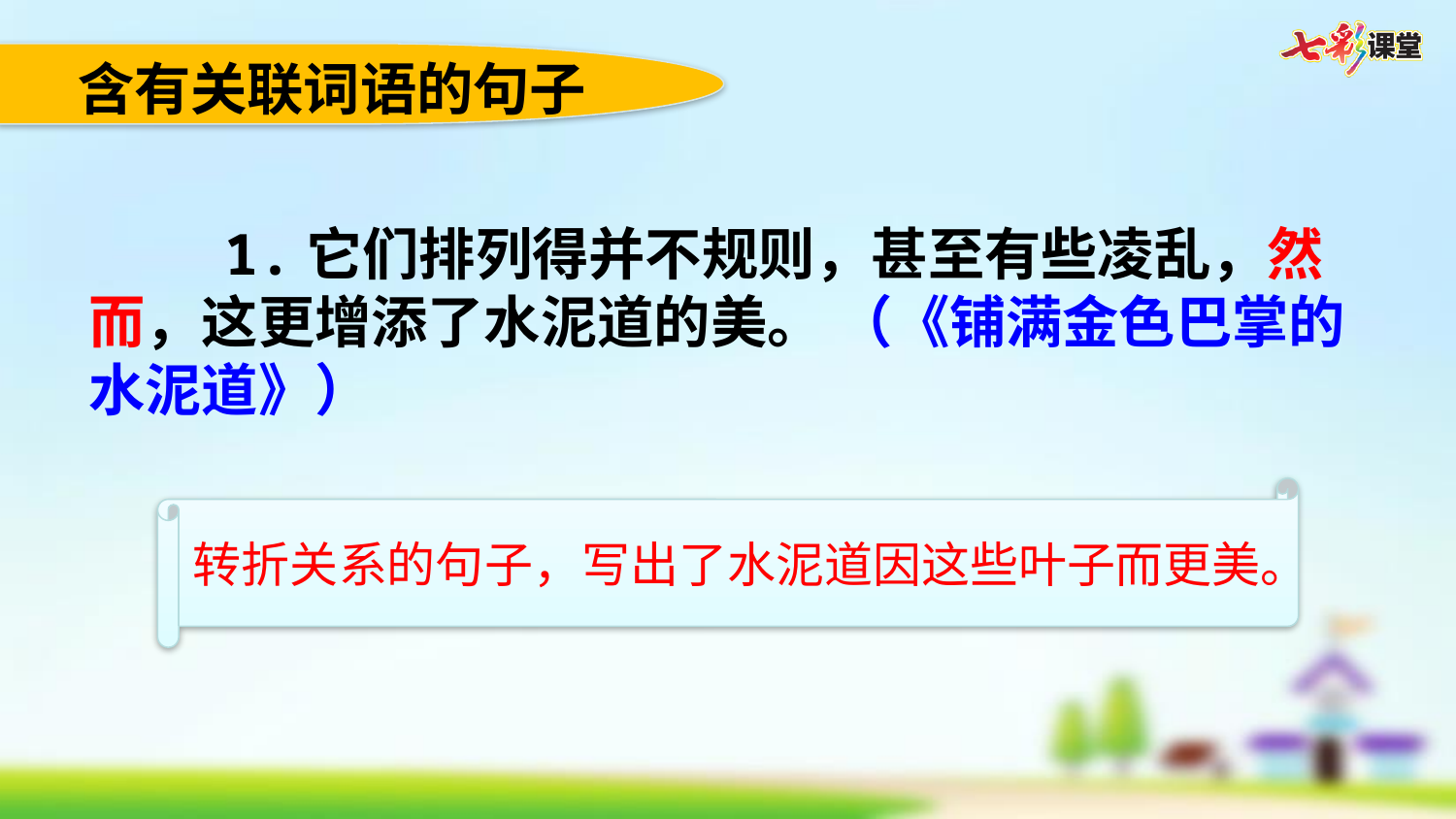

含有关联词语的句子
    1.它们排列得并不规则，甚至有些凌乱，然而，这更增添了水泥道的美。 （《铺满金色巴掌的水泥道》）
转折关系的句子，写出了水泥道因这些叶子而更美。